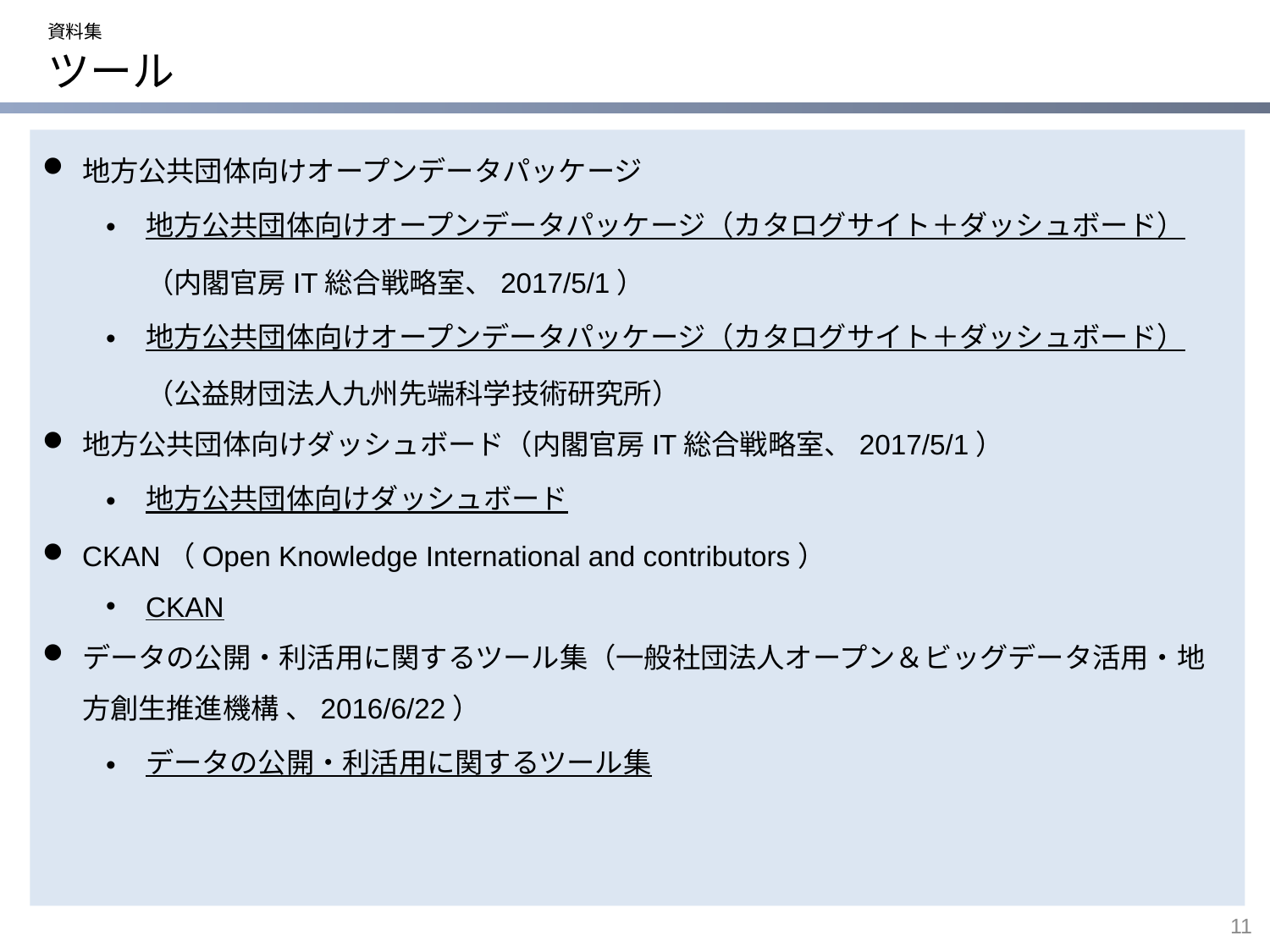

資料集
# ツール
地方公共団体向けオープンデータパッケージ
地方公共団体向けオープンデータパッケージ（カタログサイト＋ダッシュボード）（内閣官房IT総合戦略室、2017/5/1）
地方公共団体向けオープンデータパッケージ（カタログサイト＋ダッシュボード）（公益財団法人九州先端科学技術研究所）
地方公共団体向けダッシュボード（内閣官房IT総合戦略室、2017/5/1）
地方公共団体向けダッシュボード
CKAN（Open Knowledge International and contributors）
CKAN
データの公開・利活用に関するツール集（一般社団法人オープン＆ビッグデータ活用・地方創生推進機構 、2016/6/22）
データの公開・利活用に関するツール集
11